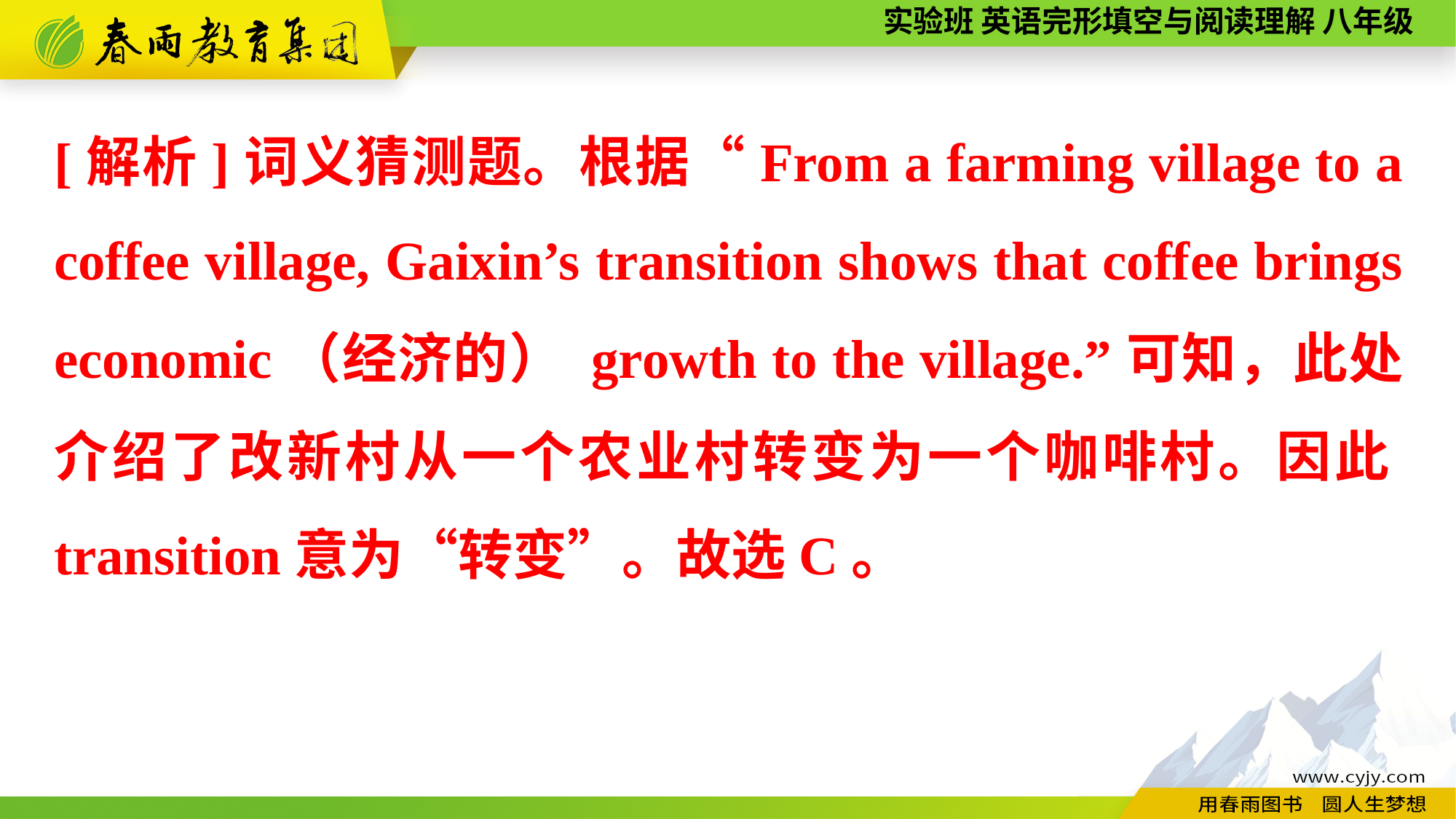

[解析]词义猜测题。根据“From a farming village to a coffee village, Gaixin’s transition shows that coffee brings economic（经济的） growth to the village.”可知，此处介绍了改新村从一个农业村转变为一个咖啡村。因此transition意为“转变”。故选C。